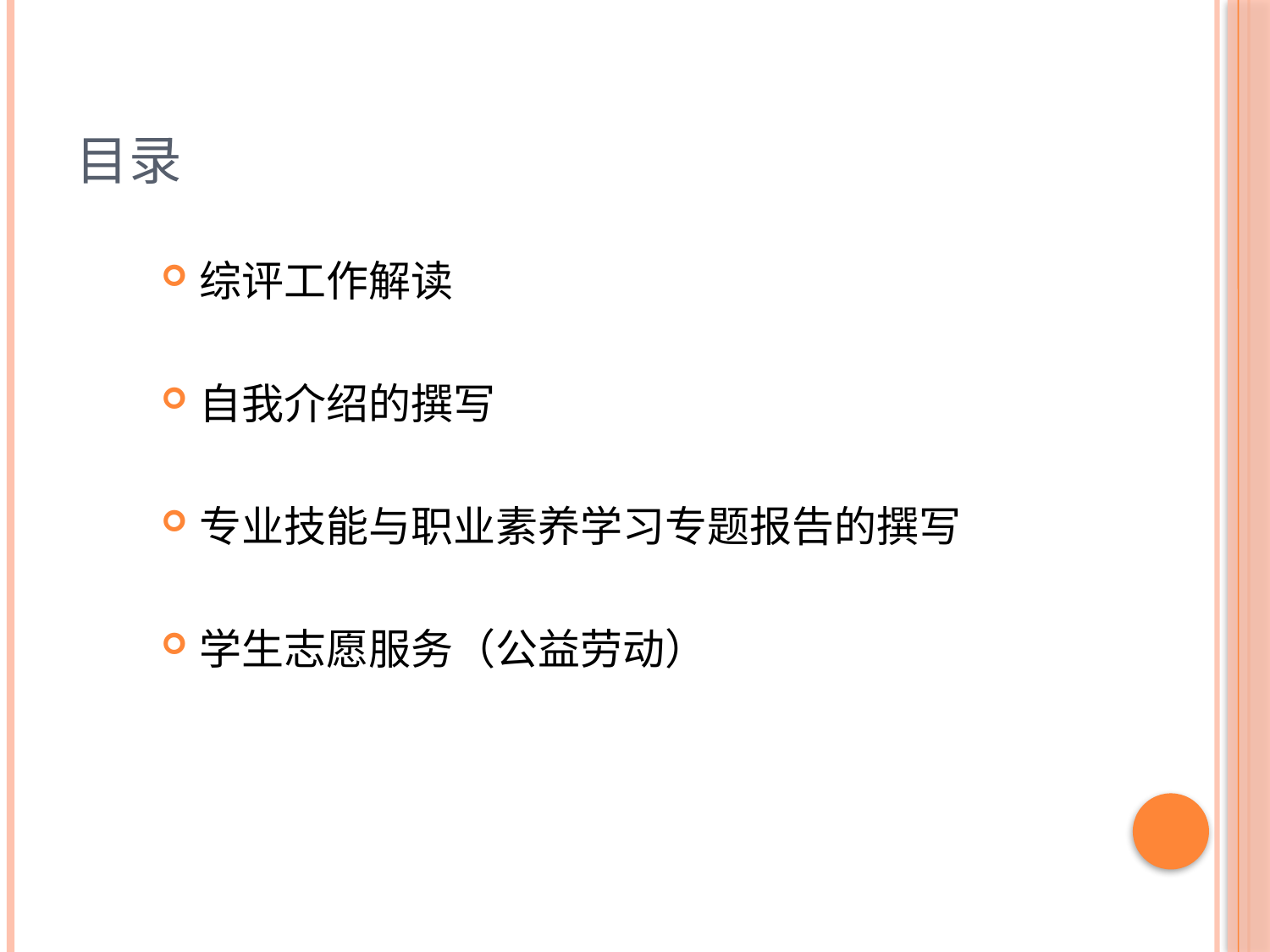

# 目录
综评工作解读

自我介绍的撰写

专业技能与职业素养学习专题报告的撰写

学生志愿服务（公益劳动）